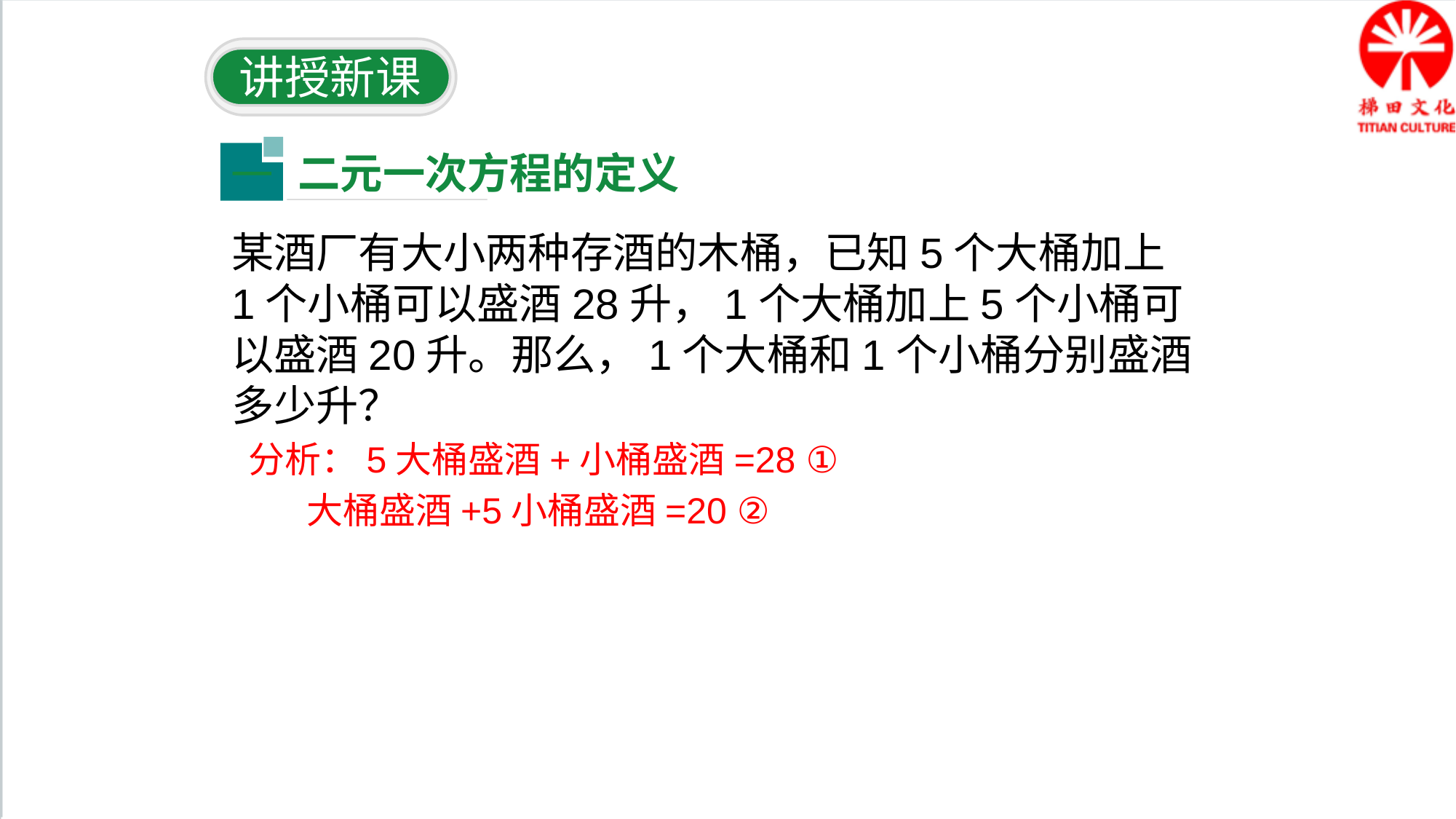

讲授新课

二元一次方程的定义
一

某酒厂有大小两种存酒的木桶，已知5个大桶加上1个小桶可以盛酒28升，1个大桶加上5个小桶可以盛酒20升。那么，1个大桶和1个小桶分别盛酒多少升？
分析：5大桶盛酒+小桶盛酒=28 ①
      大桶盛酒+5小桶盛酒=20 ②